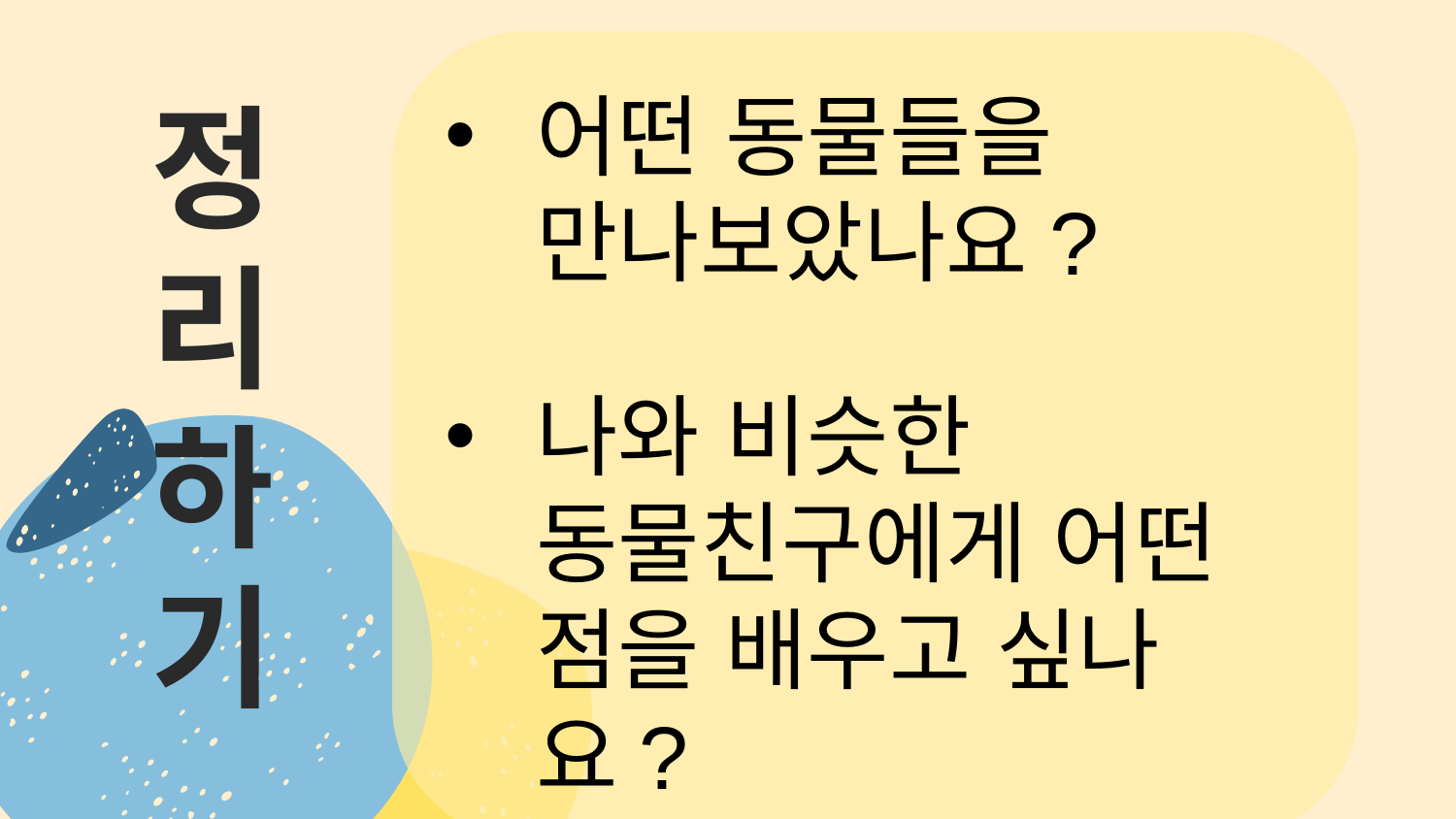

어떤 동물들을 만나보았나요?

나와 비슷한 동물친구에게 어떤 점을 배우고 싶나요?
# 정 리 하 기